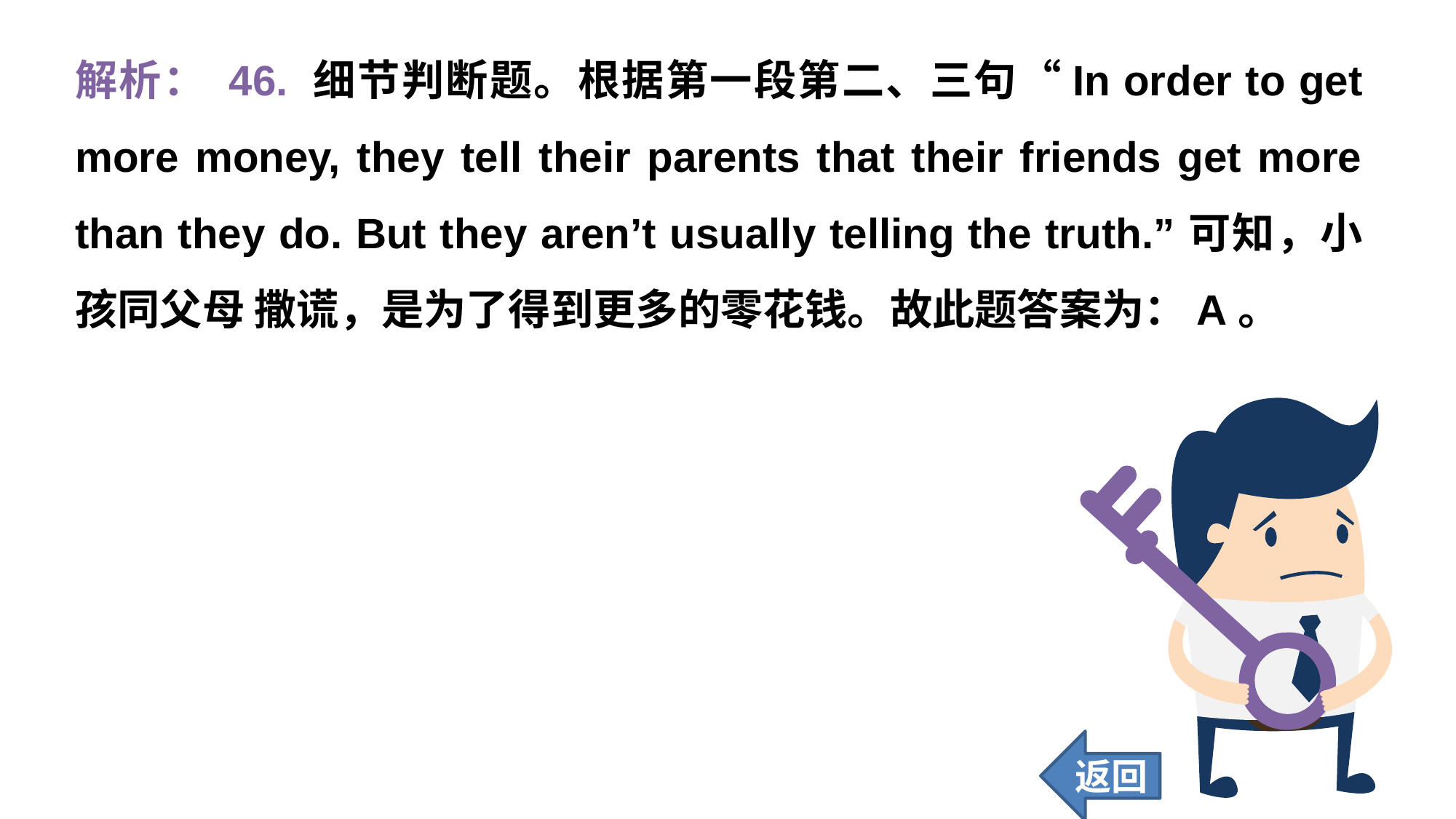

解析： 46. 细节判断题。根据第一段第二、三句“In order to get more money, they tell their parents that their friends get more than they do. But they aren’t usually telling the truth.”可知，小孩同父母 撒谎，是为了得到更多的零花钱。故此题答案为：A。

返回
404